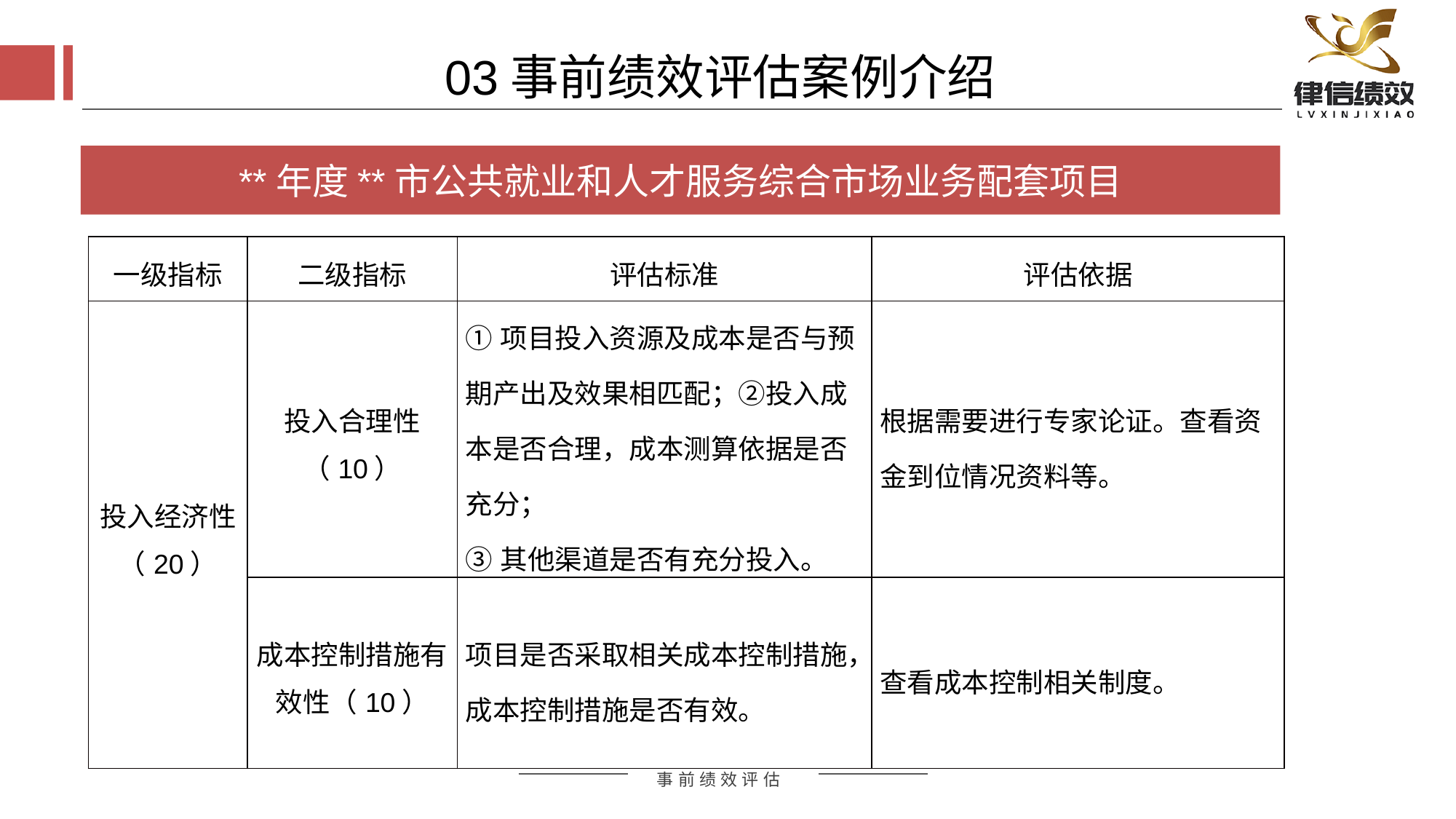

03事前绩效评估案例介绍
**年度**市公共就业和人才服务综合市场业务配套项目
| 一级指标 | 二级指标 | 评估标准 | 评估依据 |
| --- | --- | --- | --- |
| 投入经济性（20） | 投入合理性（10） | ①项目投入资源及成本是否与预期产出及效果相匹配；②投入成本是否合理，成本测算依据是否充分； ③其他渠道是否有充分投入。 | 根据需要进行专家论证。查看资金到位情况资料等。 |
|  | 成本控制措施有效性（10） | 项目是否采取相关成本控制措施，成本控制措施是否有效。 | 查看成本控制相关制度。 |
评估方式
评估方式